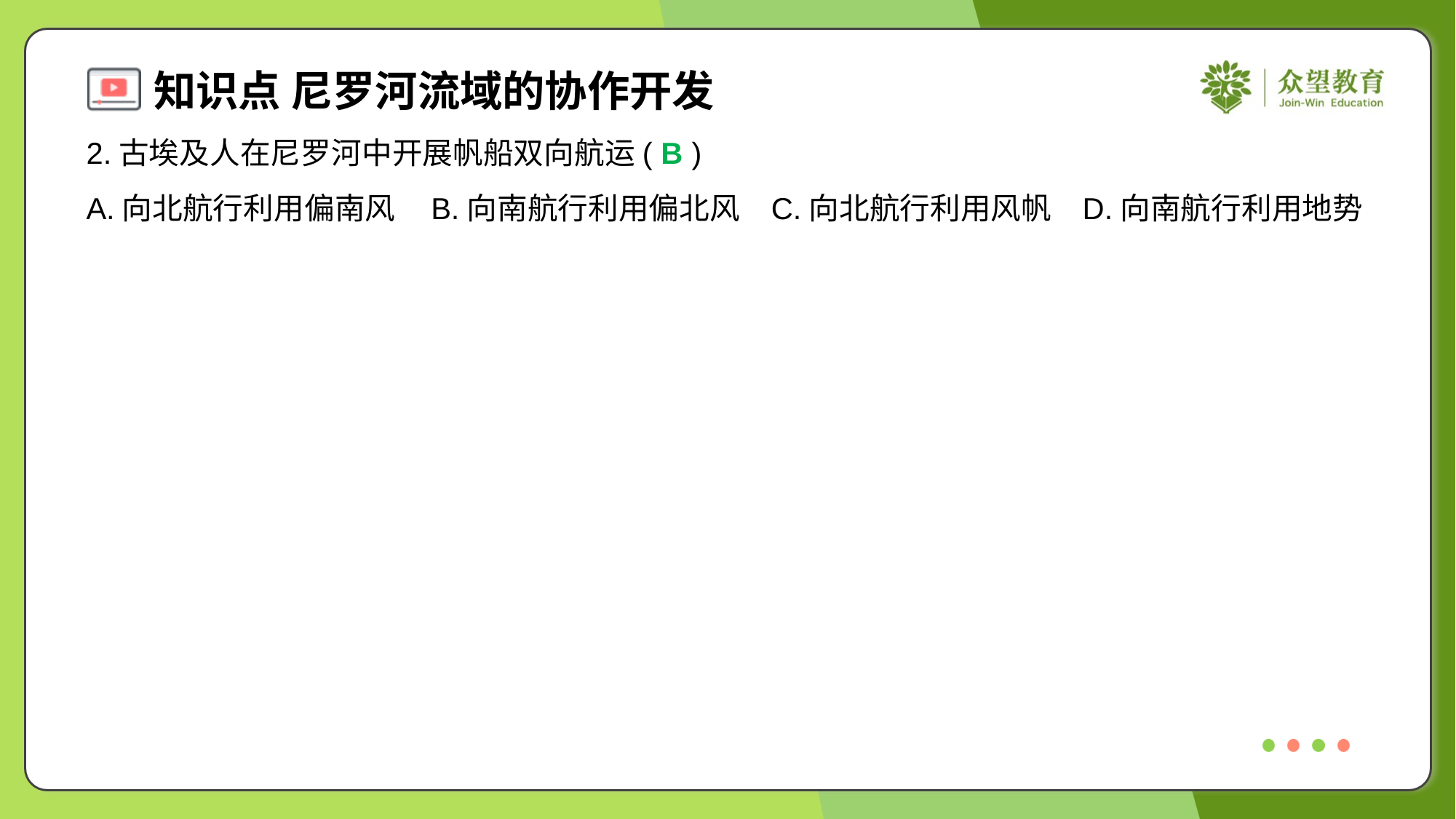

2.古埃及人在尼罗河中开展帆船双向航运(     )
B
A.向北航行利用偏南风	B.向南航行利用偏北风	C.向北航行利用风帆	D.向南航行利用地势